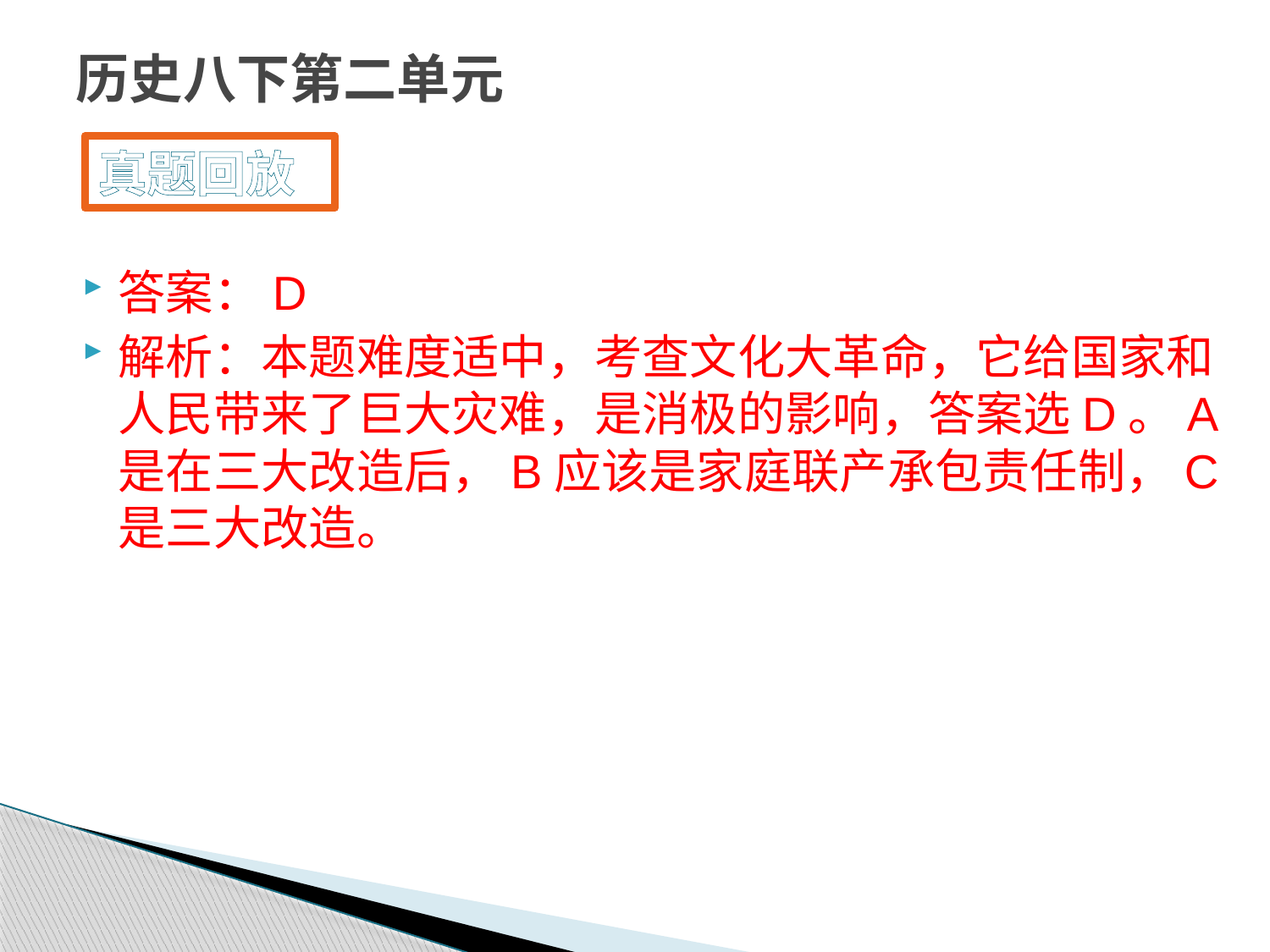

# 历史八下第二单元
真题回放
答案：D
解析：本题难度适中，考查文化大革命，它给国家和人民带来了巨大灾难，是消极的影响，答案选D。A是在三大改造后，B应该是家庭联产承包责任制，C是三大改造。